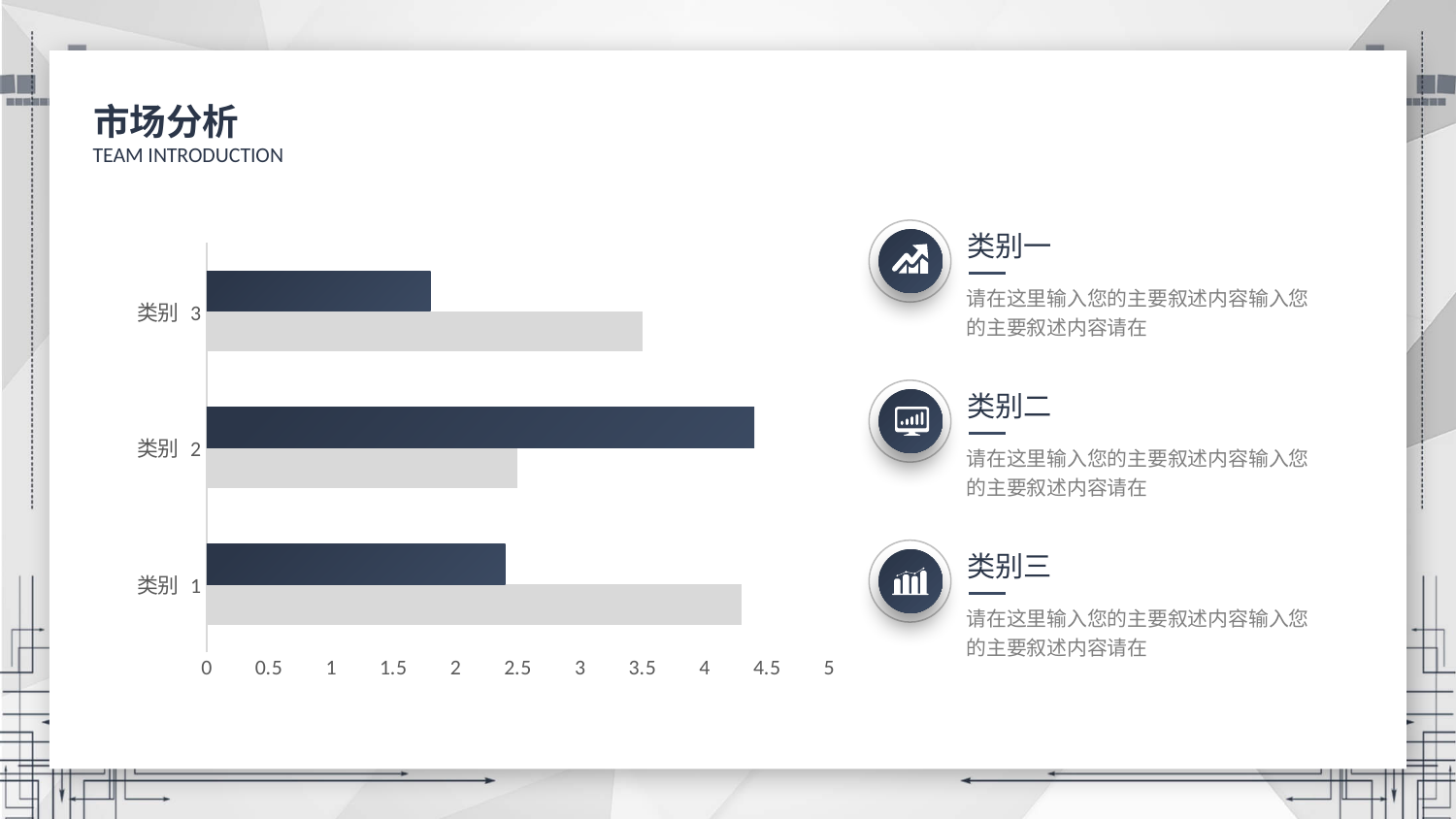

市场分析
TEAM INTRODUCTION

类别一

请在这里输入您的主要叙述内容输入您的主要叙述内容请在

### Chart

| Category | 系列 1 | 系列 2 |
|---|---|---|
| 类别 1 | 4.3 | 2.4 |
| 类别 2 | 2.5 | 4.4 |
| 类别 3 | 3.5 | 1.8 |

类别二

请在这里输入您的主要叙述内容输入您的主要叙述内容请在

类别三

请在这里输入您的主要叙述内容输入您的主要叙述内容请在